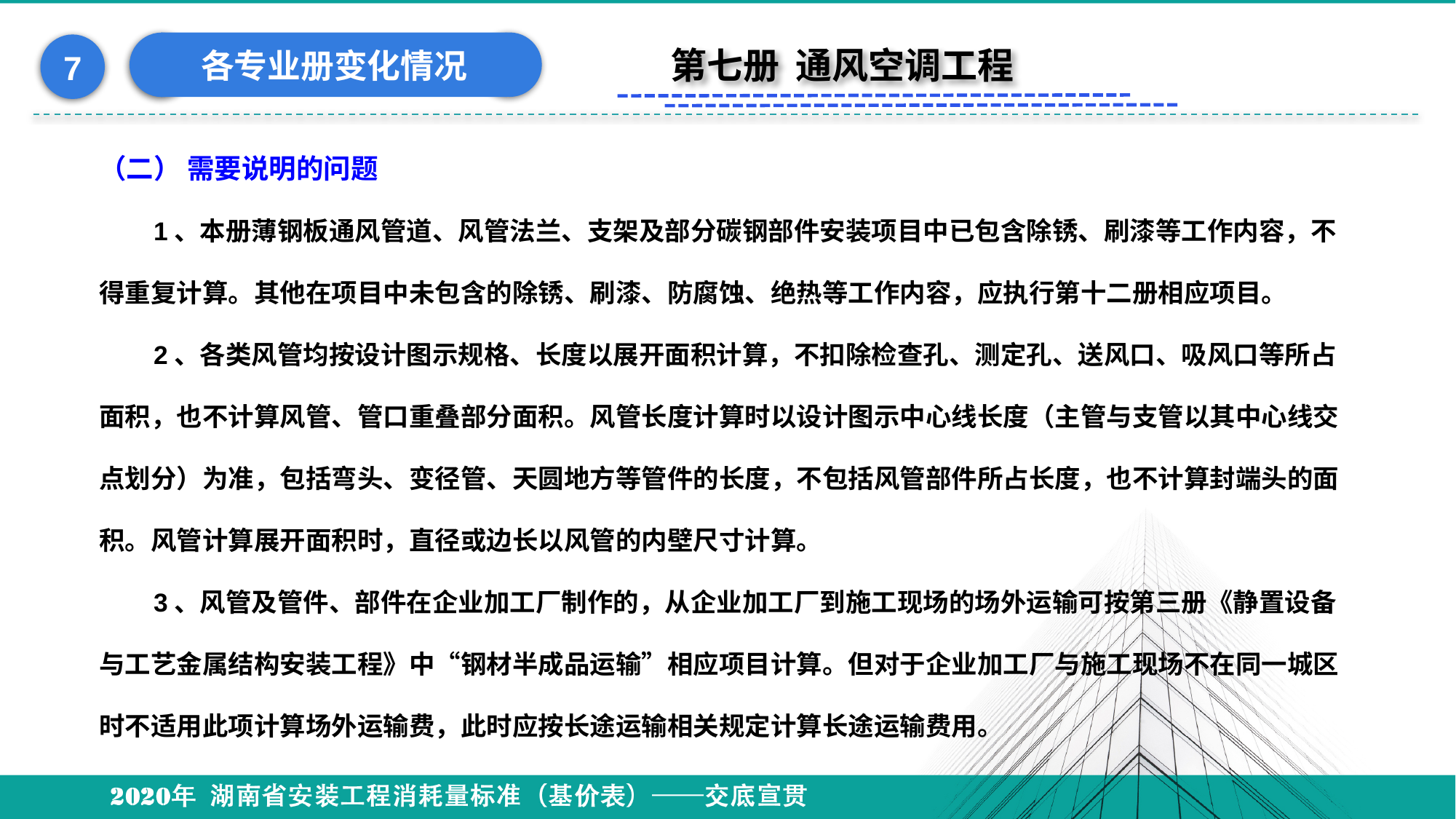

各专业册变化情况

7
第七册  通风空调工程
（二） 需要说明的问题
1、本册薄钢板通风管道、风管法兰、支架及部分碳钢部件安装项目中已包含除锈、刷漆等工作内容，不得重复计算。其他在项目中未包含的除锈、刷漆、防腐蚀、绝热等工作内容，应执行第十二册相应项目。
2、各类风管均按设计图示规格、长度以展开面积计算，不扣除检查孔、测定孔、送风口、吸风口等所占面积，也不计算风管、管口重叠部分面积。风管长度计算时以设计图示中心线长度（主管与支管以其中心线交点划分）为准，包括弯头、变径管、天圆地方等管件的长度，不包括风管部件所占长度，也不计算封端头的面积。风管计算展开面积时，直径或边长以风管的内壁尺寸计算。
3、风管及管件、部件在企业加工厂制作的，从企业加工厂到施工现场的场外运输可按第三册《静置设备与工艺金属结构安装工程》中“钢材半成品运输”相应项目计算。但对于企业加工厂与施工现场不在同一城区时不适用此项计算场外运输费，此时应按长途运输相关规定计算长途运输费用。